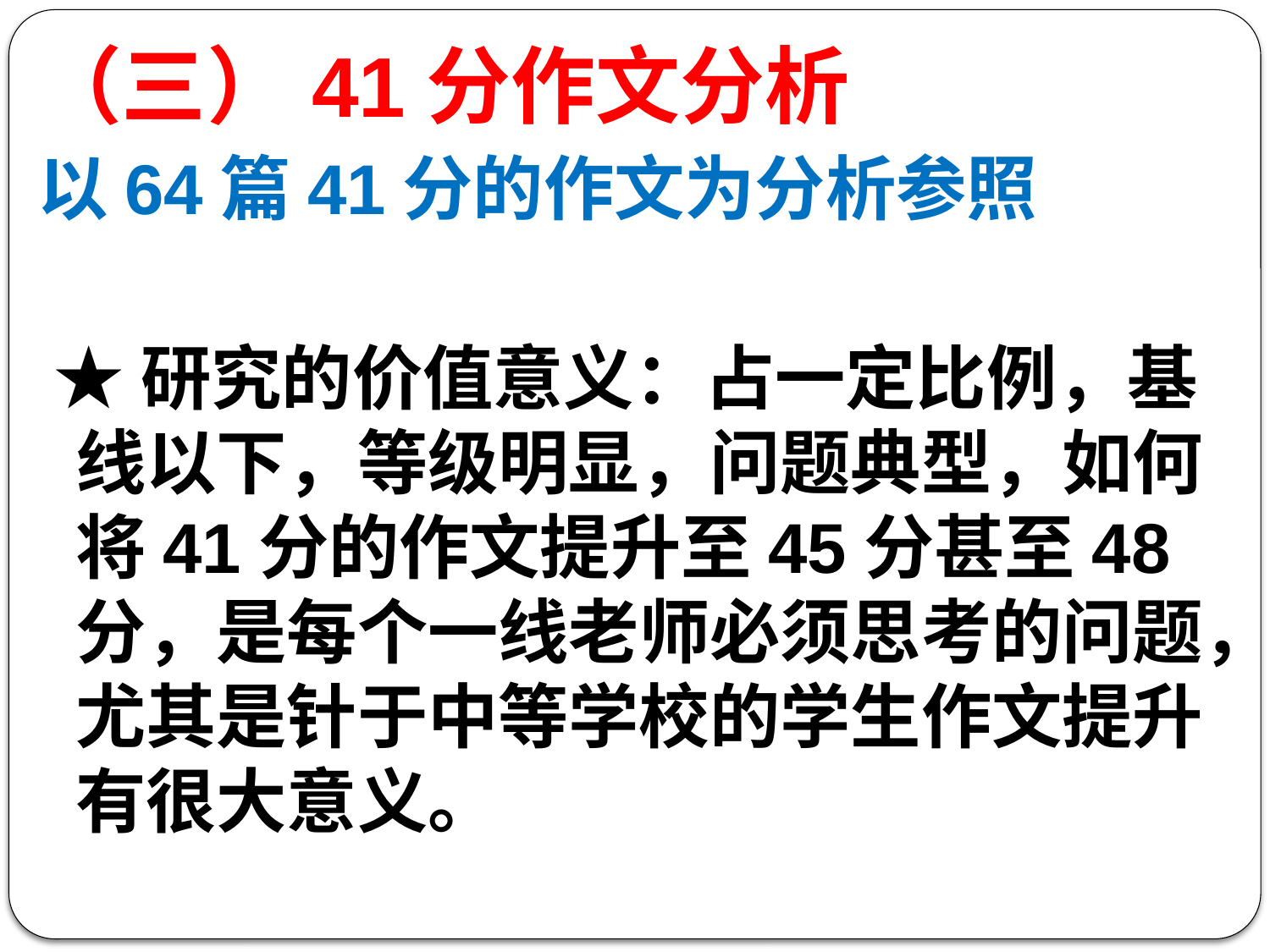

（三）41分作文分析
以64篇41分的作文为分析参照

 ★研究的价值意义：占一定比例，基线以下，等级明显，问题典型，如何将41分的作文提升至45分甚至48分，是每个一线老师必须思考的问题，尤其是针于中等学校的学生作文提升有很大意义。